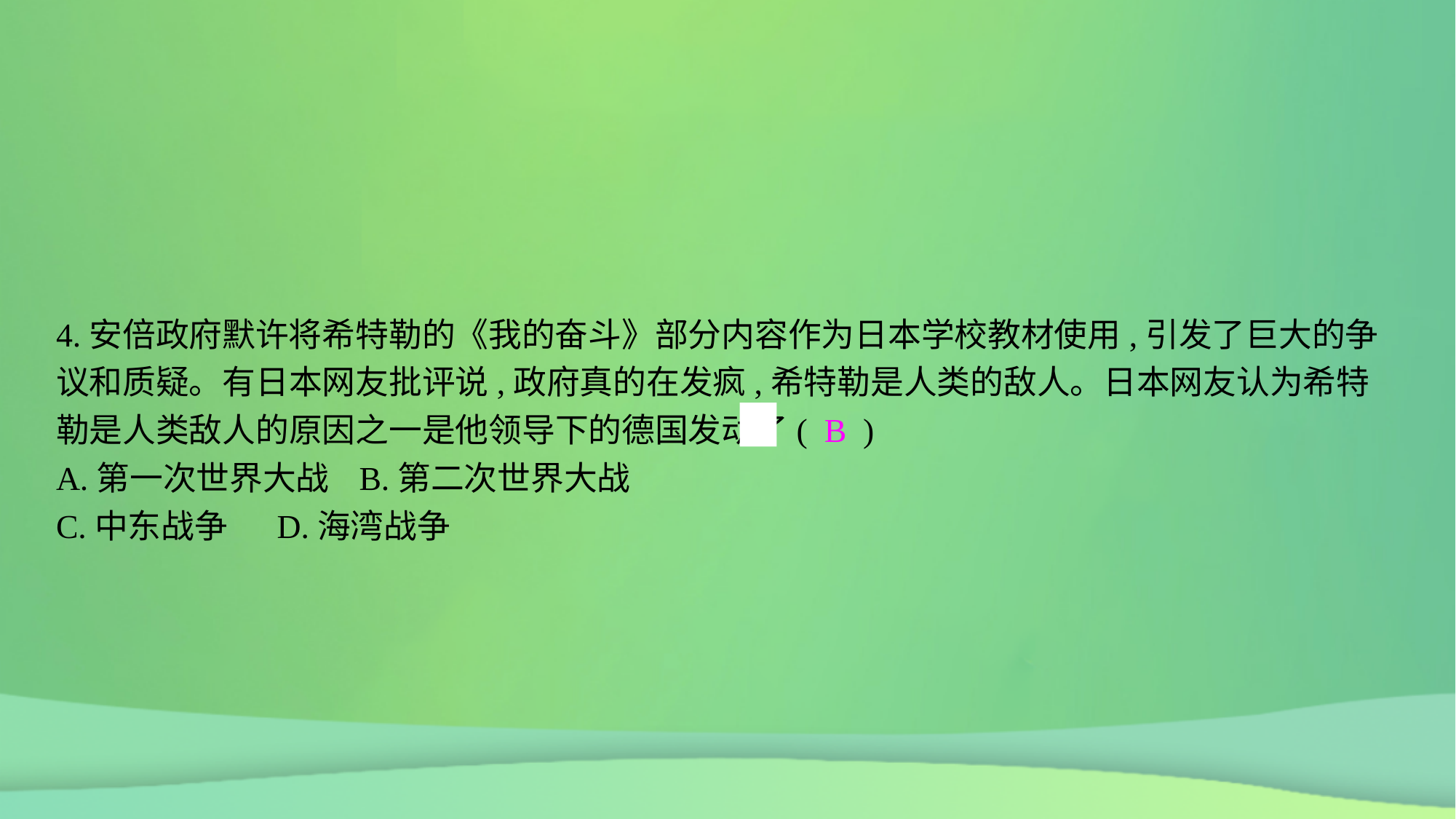

4.安倍政府默许将希特勒的《我的奋斗》部分内容作为日本学校教材使用,引发了巨大的争议和质疑。有日本网友批评说,政府真的在发疯,希特勒是人类的敌人。日本网友认为希特勒是人类敌人的原因之一是他领导下的德国发动了(  B  )
A.第一次世界大战	B.第二次世界大战
C.中东战争	D.海湾战争